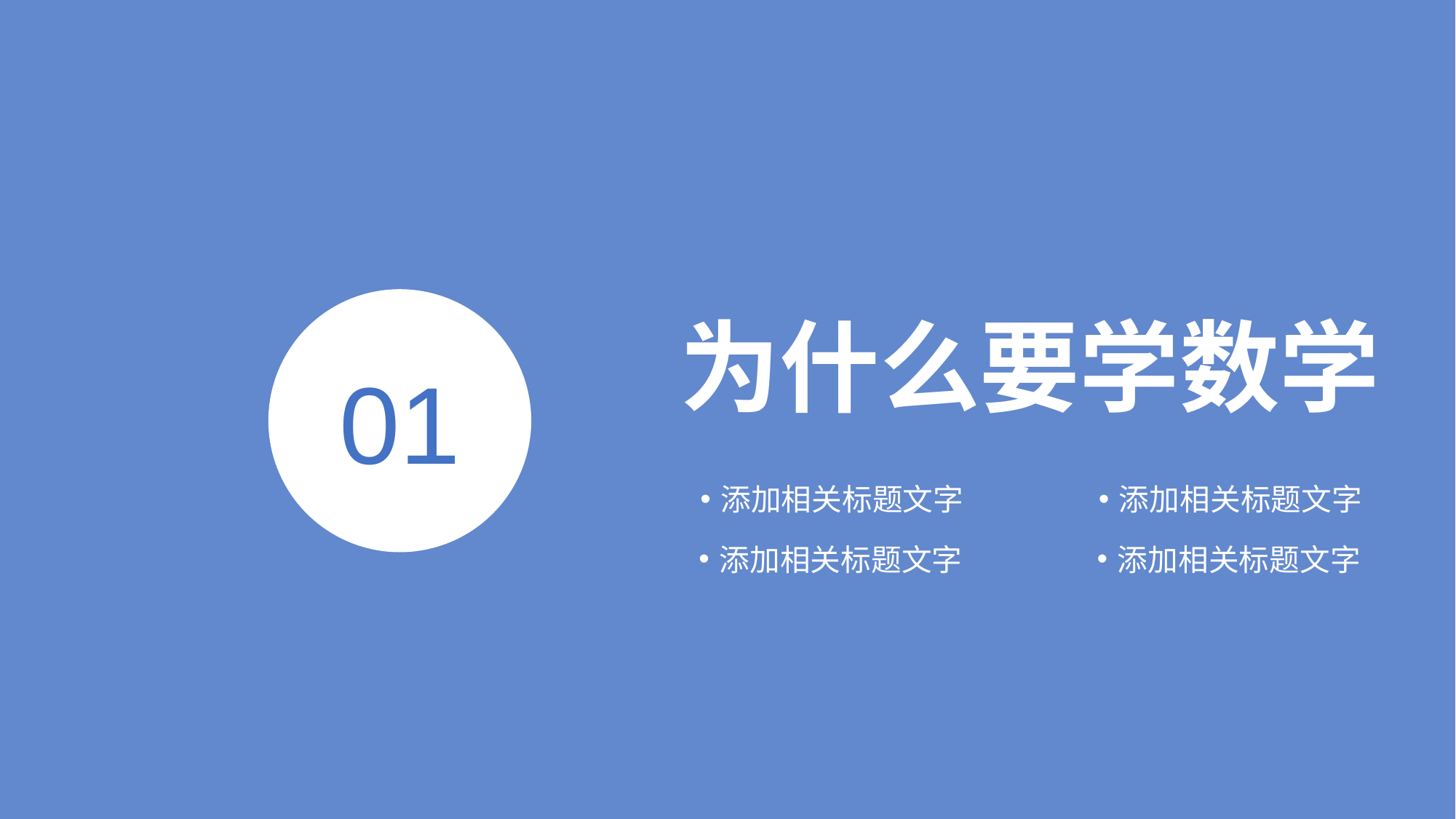

01
为什么要学数学
添加相关标题文字
添加相关标题文字
添加相关标题文字
添加相关标题文字